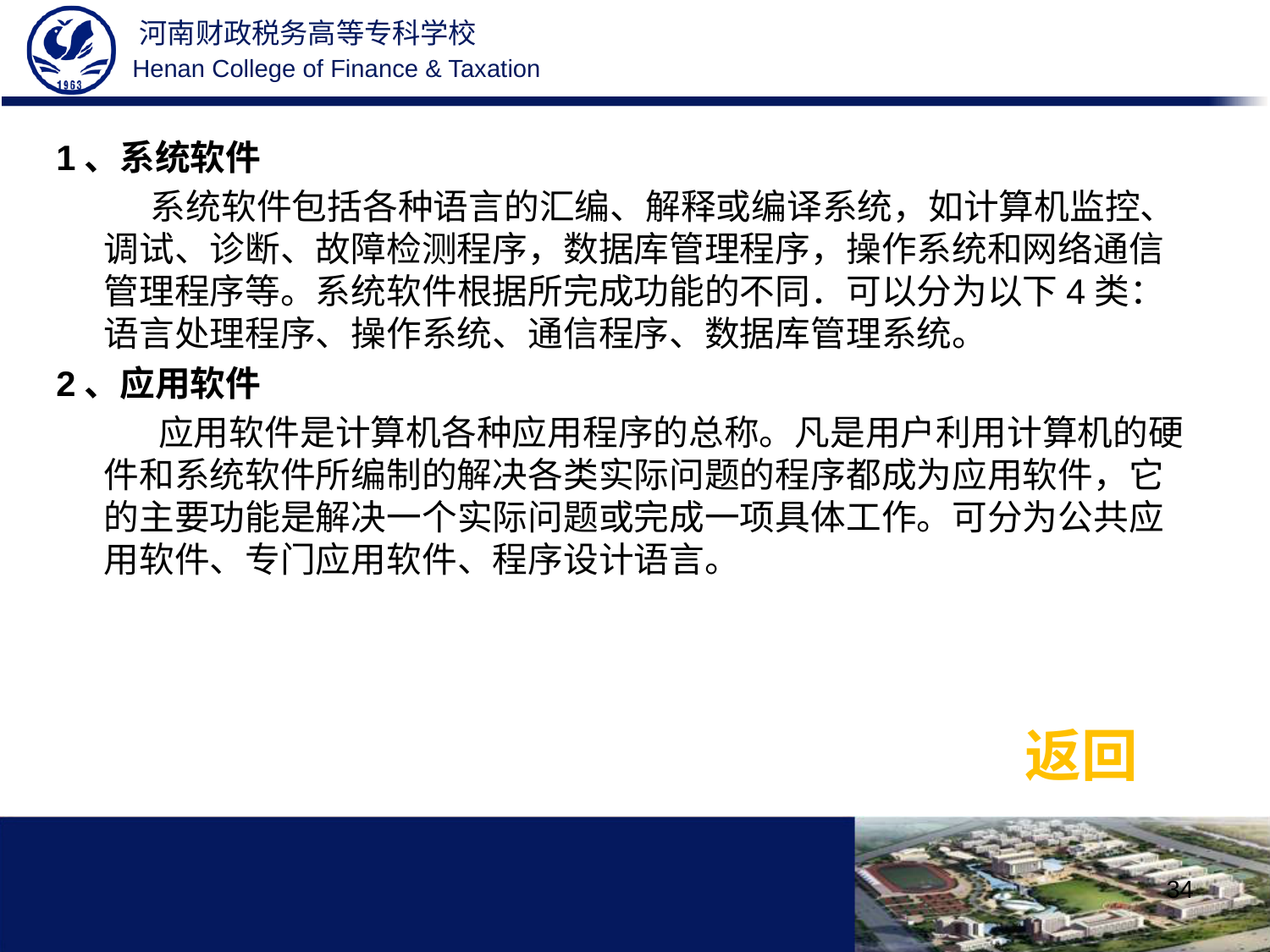

1、系统软件
           系统软件包括各种语言的汇编、解释或编译系统，如计算机监控、调试、诊断、故障检测程序，数据库管理程序，操作系统和网络通信管理程序等。系统软件根据所完成功能的不同．可以分为以下4类：语言处理程序、操作系统、通信程序、数据库管理系统。
2、应用软件
            应用软件是计算机各种应用程序的总称。凡是用户利用计算机的硬件和系统软件所编制的解决各类实际问题的程序都成为应用软件，它的主要功能是解决一个实际问题或完成一项具体工作。可分为公共应用软件、专门应用软件、程序设计语言。

返回
34